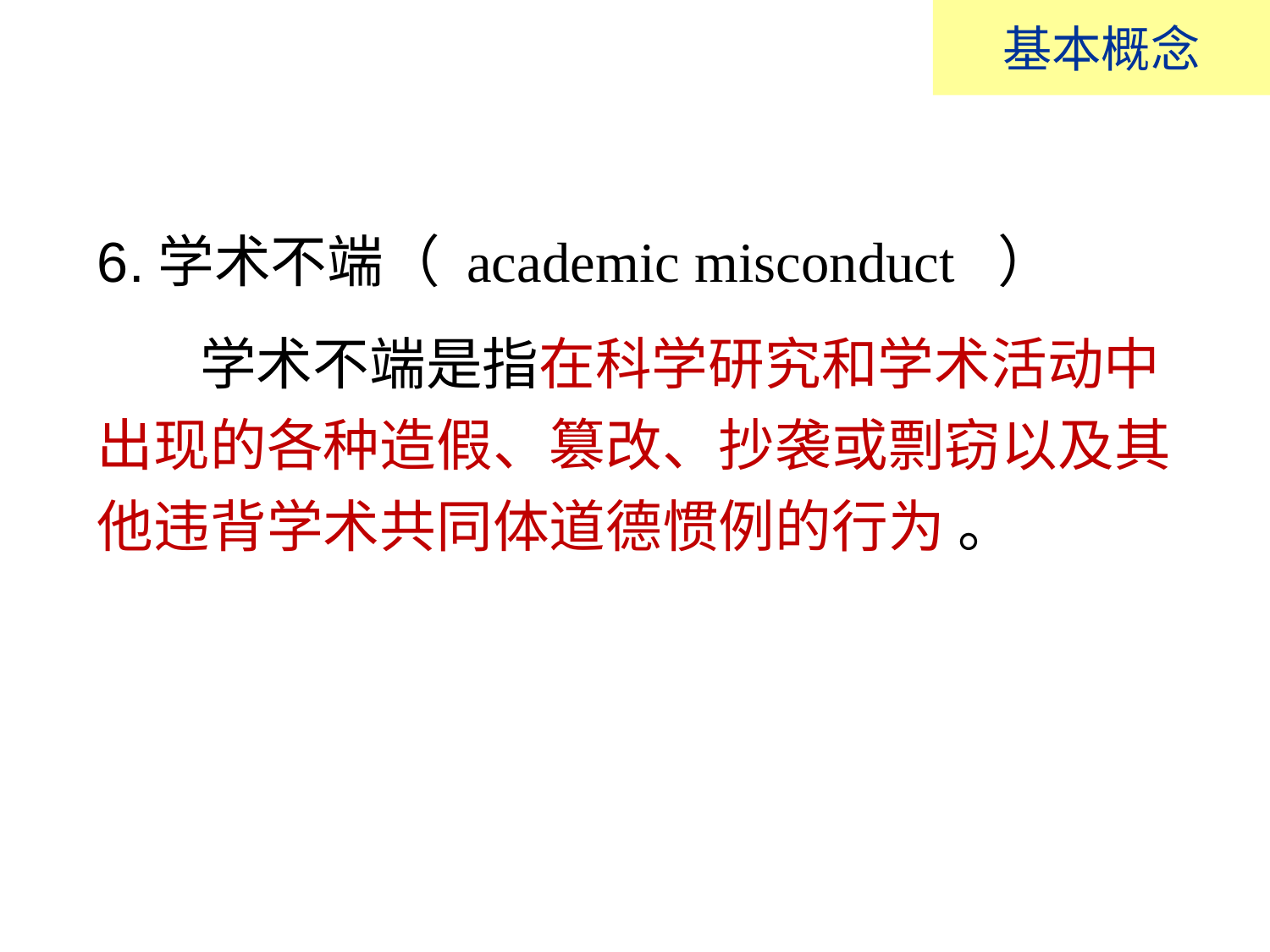

# 基本概念
6.学术不端（ academic misconduct  ）
       学术不端是指在科学研究和学术活动中出现的各种造假、篡改、抄袭或剽窃以及其他违背学术共同体道德惯例的行为 。